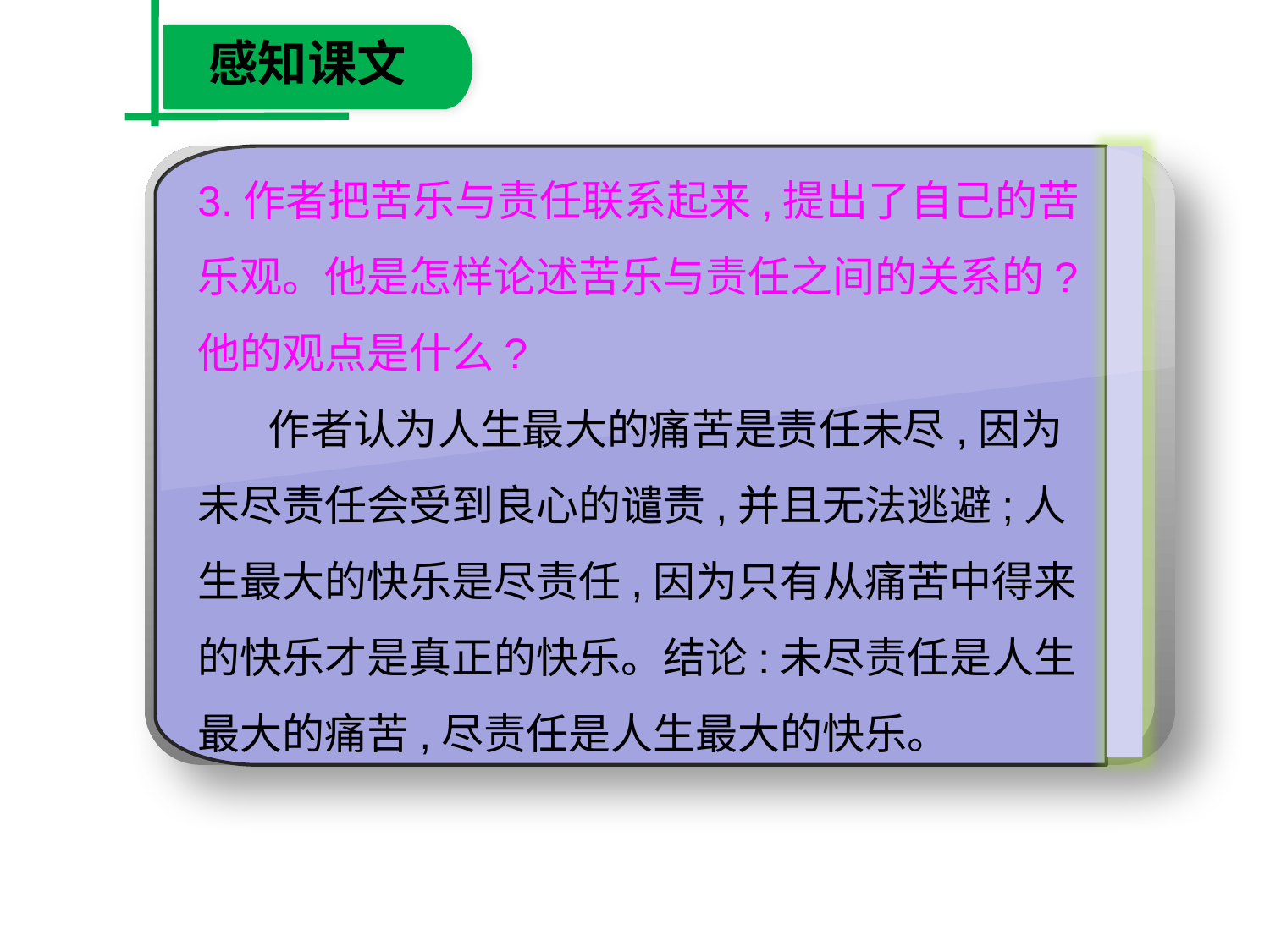

感知课文
3.作者把苦乐与责任联系起来,提出了自己的苦乐观。他是怎样论述苦乐与责任之间的关系的?他的观点是什么?
　   作者认为人生最大的痛苦是责任未尽,因为未尽责任会受到良心的谴责,并且无法逃避;人生最大的快乐是尽责任,因为只有从痛苦中得来的快乐才是真正的快乐。结论:未尽责任是人生最大的痛苦,尽责任是人生最大的快乐。